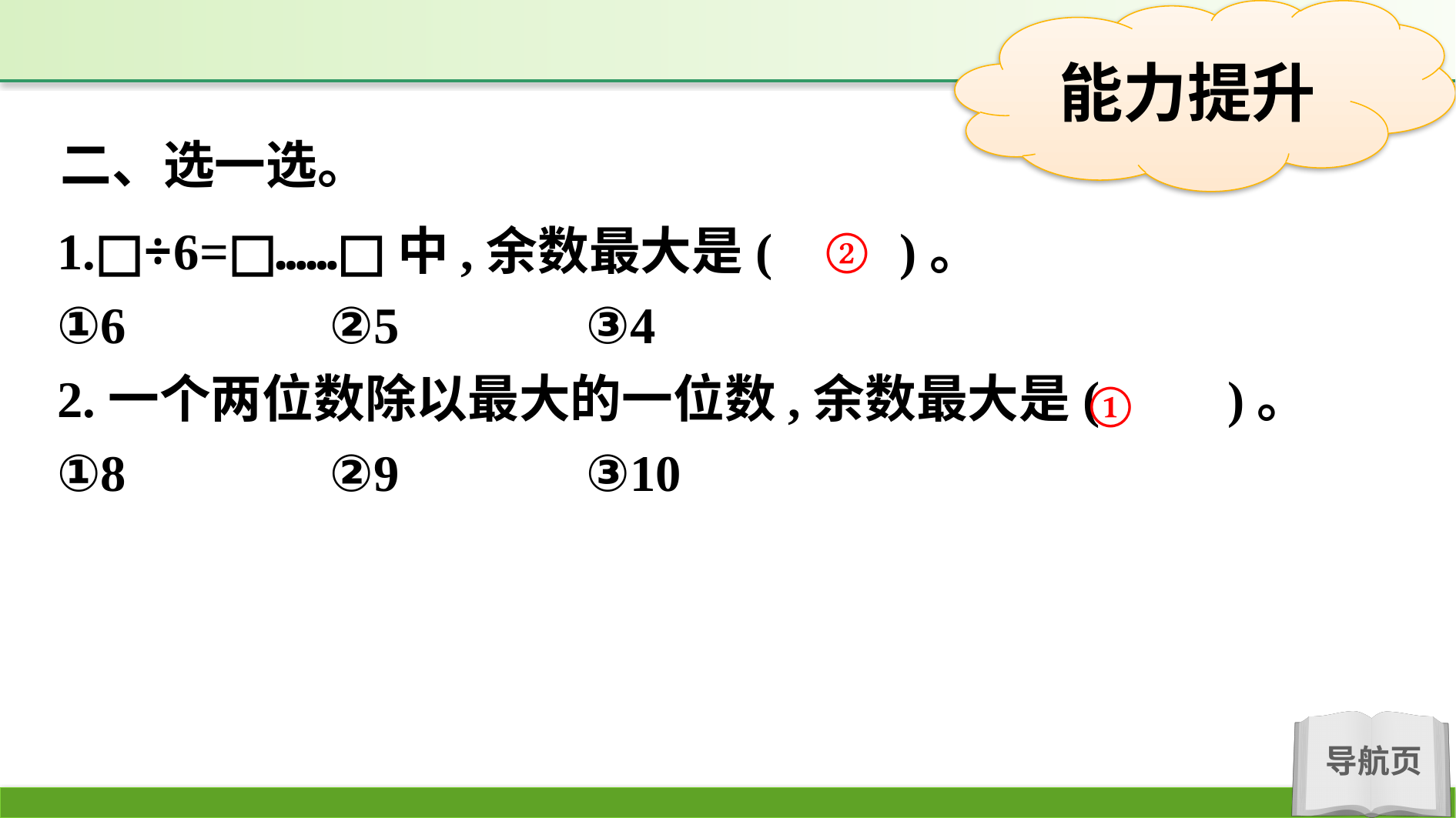

二、选一选。
1.□÷6=□……□中,余数最大是(　　)。
①6		②5		③4
2.一个两位数除以最大的一位数,余数最大是(　　)。
①8		②9		③10
②
①